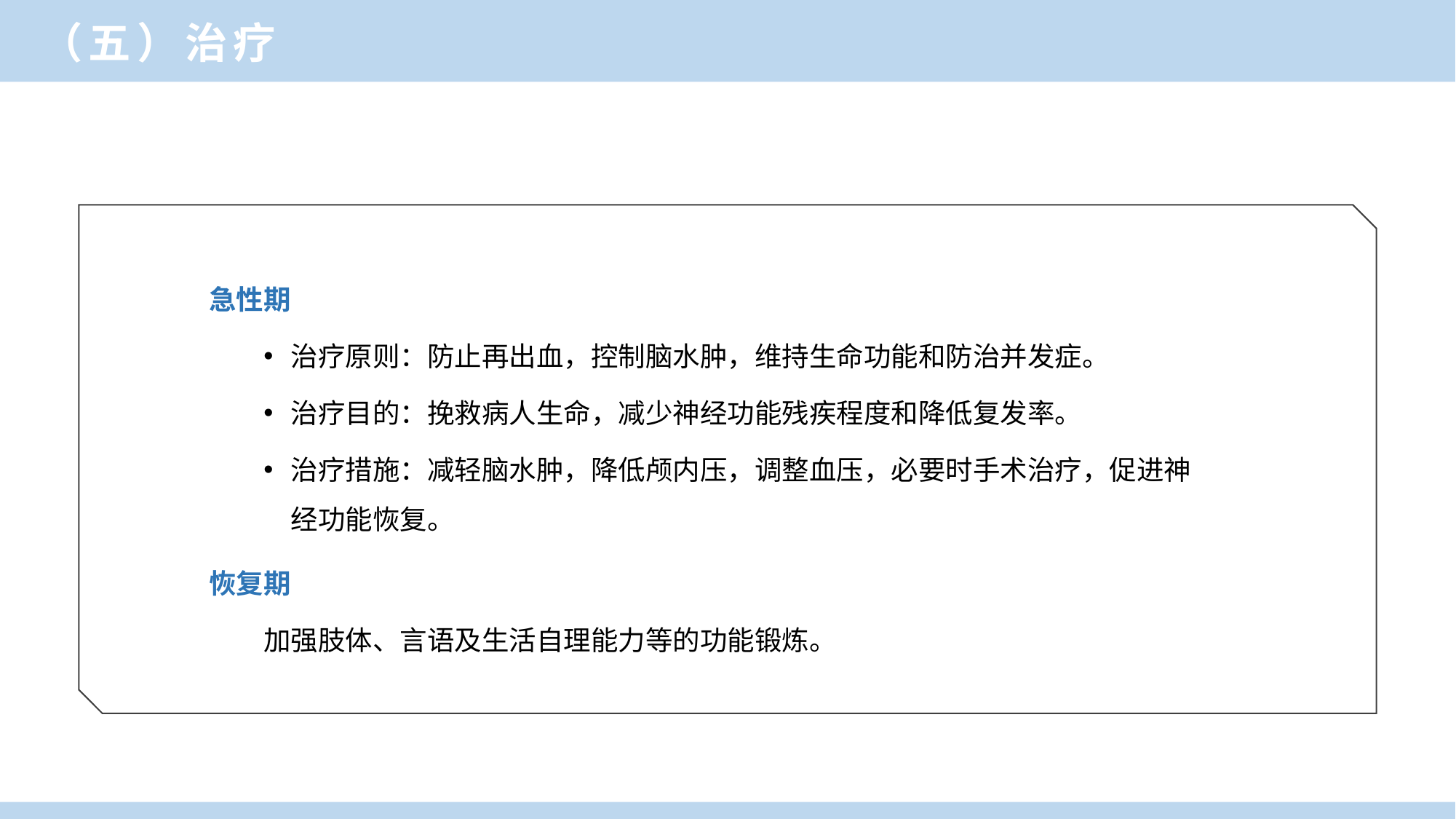

（五）治疗

急性期
治疗原则：防止再出血，控制脑水肿，维持生命功能和防治并发症。
治疗目的：挽救病人生命，减少神经功能残疾程度和降低复发率。
治疗措施：减轻脑水肿，降低颅内压，调整血压，必要时手术治疗，促进神经功能恢复。
恢复期
加强肢体、言语及生活自理能力等的功能锻炼。